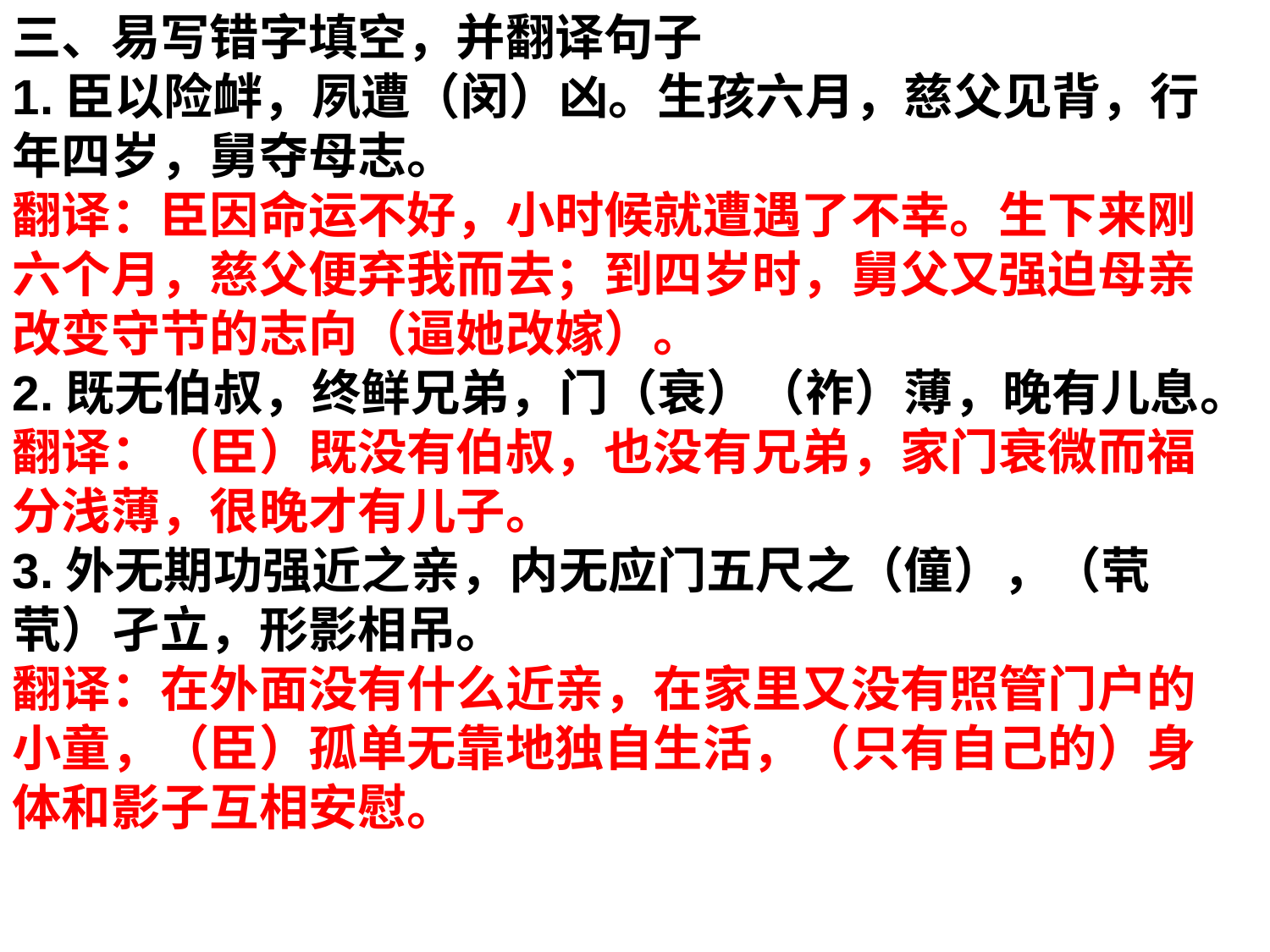

三、易写错字填空，并翻译句子
1.臣以险衅，夙遭（闵）凶。生孩六月，慈父见背，行年四岁，舅夺母志。
翻译：臣因命运不好，小时候就遭遇了不幸。生下来刚六个月，慈父便弃我而去；到四岁时，舅父又强迫母亲改变守节的志向（逼她改嫁）。
2.既无伯叔，终鲜兄弟，门（衰）（祚）薄，晚有儿息。
翻译：（臣）既没有伯叔，也没有兄弟，家门衰微而福分浅薄，很晚才有儿子。
3.外无期功强近之亲，内无应门五尺之（僮），（茕茕）孑立，形影相吊。
翻译：在外面没有什么近亲，在家里又没有照管门户的小童，（臣）孤单无靠地独自生活，（只有自己的）身体和影子互相安慰。